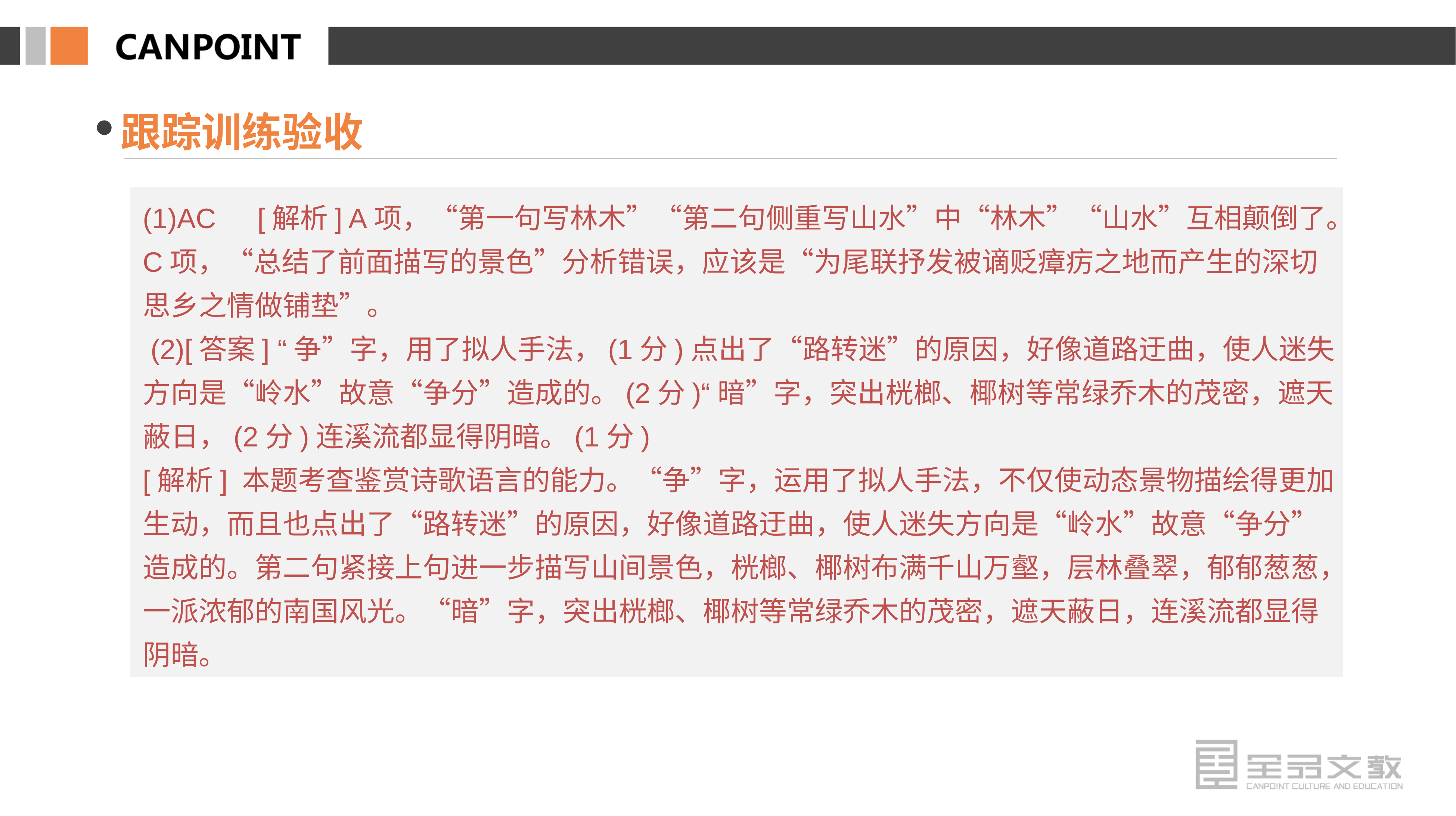

跟踪训练验收

(1)AC　[解析] A项，“第一句写林木”“第二句侧重写山水”中“林木”“山水”互相颠倒了。C项，“总结了前面描写的景色”分析错误，应该是“为尾联抒发被谪贬瘴疠之地而产生的深切思乡之情做铺垫”。
 (2)[答案] “争”字，用了拟人手法，(1分)点出了“路转迷”的原因，好像道路迂曲，使人迷失方向是“岭水”故意“争分”造成的。(2分)“暗”字，突出桄榔、椰树等常绿乔木的茂密，遮天蔽日，(2分)连溪流都显得阴暗。(1分)
[解析] 本题考查鉴赏诗歌语言的能力。“争”字，运用了拟人手法，不仅使动态景物描绘得更加生动，而且也点出了“路转迷”的原因，好像道路迂曲，使人迷失方向是“岭水”故意“争分”造成的。第二句紧接上句进一步描写山间景色，桄榔、椰树布满千山万壑，层林叠翠，郁郁葱葱，一派浓郁的南国风光。“暗”字，突出桄榔、椰树等常绿乔木的茂密，遮天蔽日，连溪流都显得阴暗。